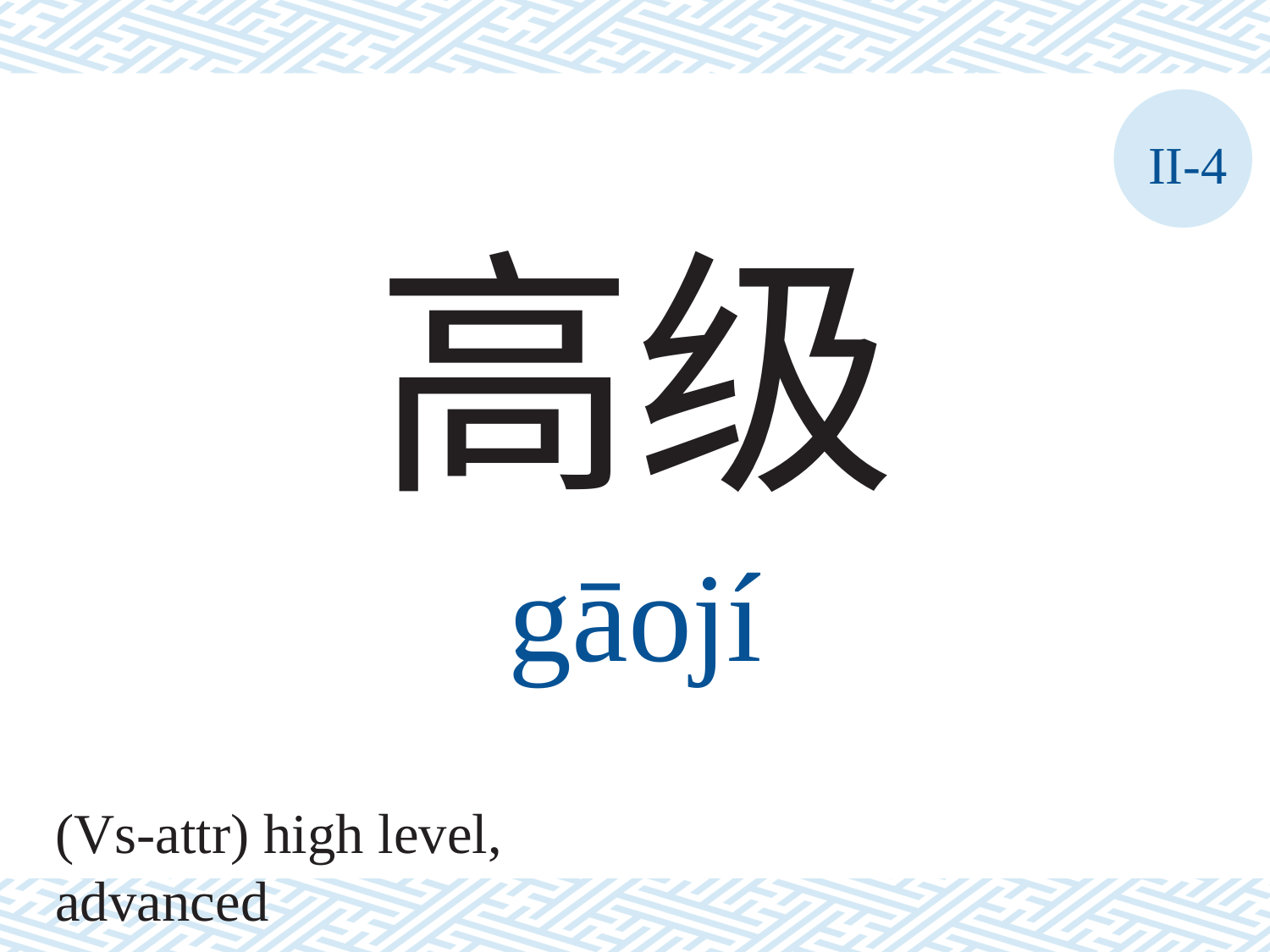

II-4
高级
gāojí
(Vs-attr) high level, advanced